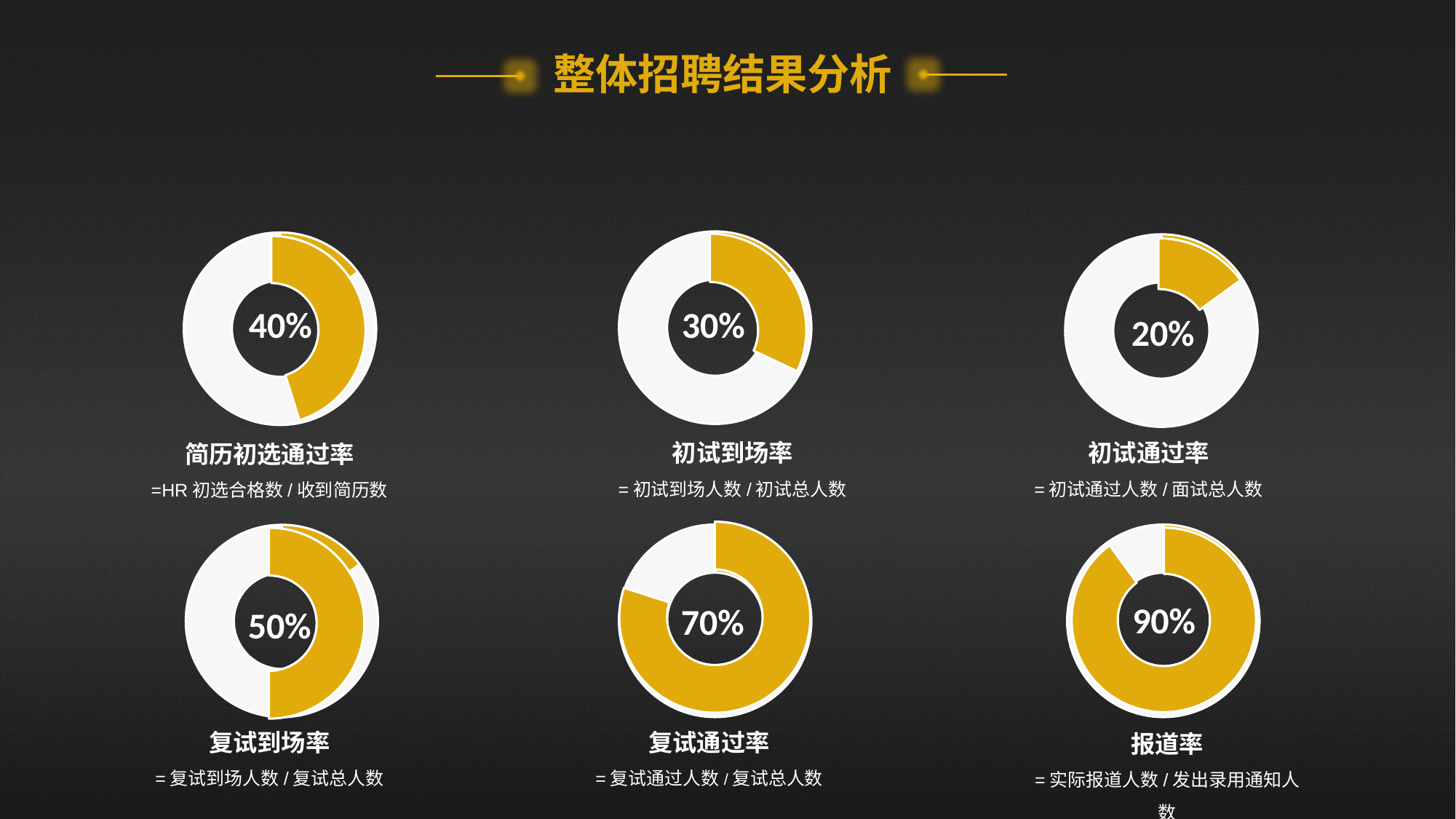

整体招聘结果分析

### Chart

| Category | 列1 |
|---|---|
| 未转正 | 0.4 |
| 已转正 | 0.85 |

### Chart

| Category | 列1 |
|---|---|
| 未转正 | 0.15 |
| 已转正 | 0.85 |

### Chart

| Category | 列1 |
|---|---|
| 未转正 | 0.7 |
| 已转正 | 0.85 |

### Chart

| Category | 列1 |
|---|---|
| 未转正 | 0.15 |
| 已转正 | 0.85 |

### Chart

| Category | 列1 |
|---|---|
| 未转正 | 0.15 |
| 已转正 | 0.85 |

### Chart

| Category | 列1 |
|---|---|
| 未转正 | 0.15 |
| 已转正 | 0.85 |
40%
30%
20%
初试到场率
=初试到场人数/初试总人数
初试通过率
=初试通过人数/面试总人数
简历初选通过率
=HR初选合格数/收到简历数

### Chart

| Category | 列1 |
|---|---|
| 未转正 | 0.4 |
| 已转正 | 0.1 |

### Chart

| Category | 列1 |
|---|---|
| 未转正 | 0.15 |
| 已转正 | 0.85 |

### Chart

| Category | 列1 |
|---|---|
| 未转正 | 0.9 |
| 已转正 | 0.1 |

### Chart

| Category | 列1 |
|---|---|
| 未转正 | 0.15 |
| 已转正 | 0.85 |

### Chart

| Category | 列1 |
|---|---|
| 未转正 | 0.85 |
| 已转正 | 0.85 |

### Chart

| Category | 列1 |
|---|---|
| 未转正 | 0.15 |
| 已转正 | 0.85 |
90%
70%
50%
复试到场率
=复试到场人数/复试总人数
复试通过率
=复试通过人数/复试总人数
报道率
=实际报道人数/发出录用通知人数